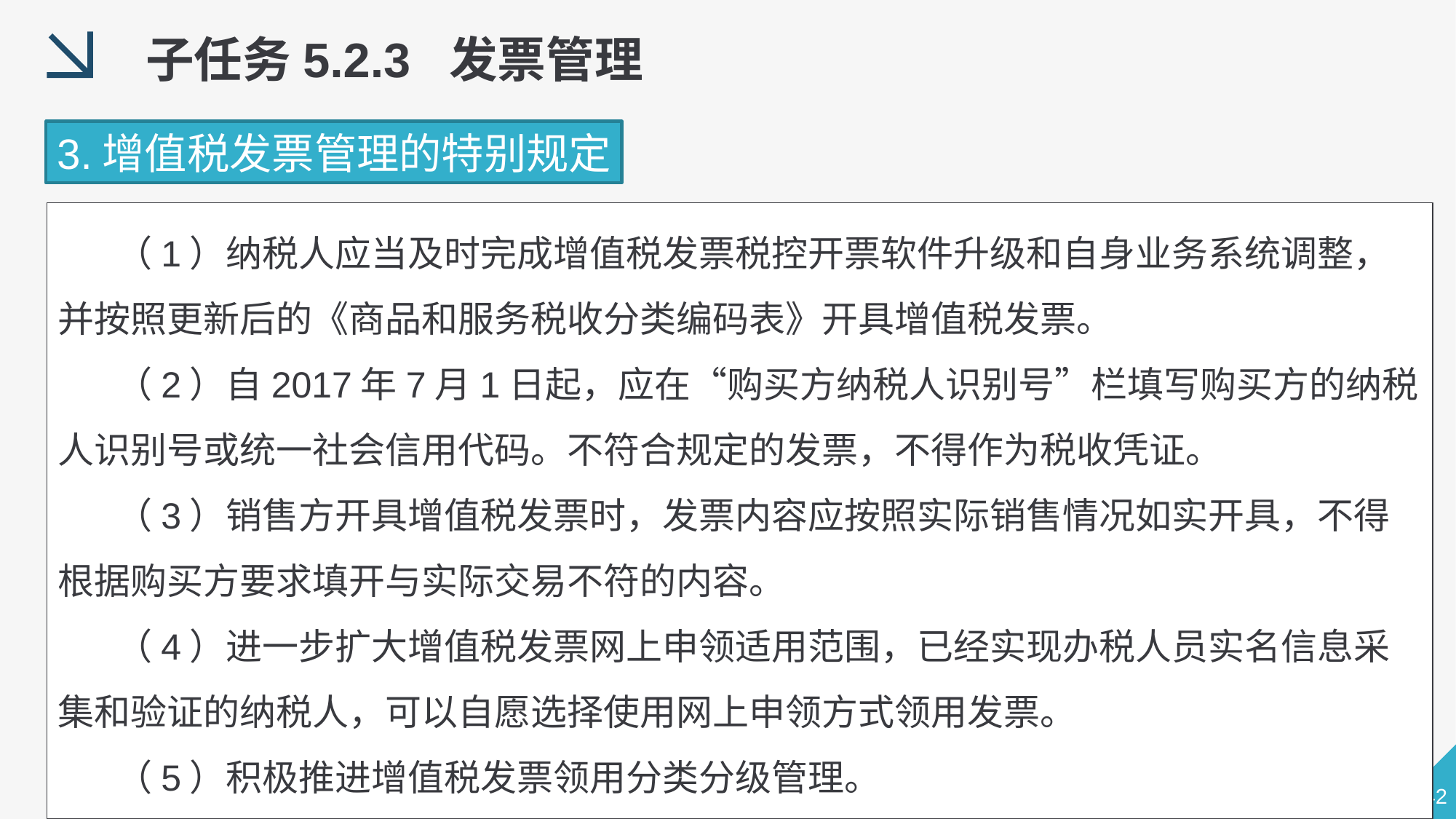

子任务5.2.3  发票管理

3.增值税发票管理的特别规定
      （1）纳税人应当及时完成增值税发票税控开票软件升级和自身业务系统调整，并按照更新后的《商品和服务税收分类编码表》开具增值税发票。
      （2）自2017年7月1日起，应在“购买方纳税人识别号”栏填写购买方的纳税人识别号或统一社会信用代码。不符合规定的发票，不得作为税收凭证。
      （3）销售方开具增值税发票时，发票内容应按照实际销售情况如实开具，不得根据购买方要求填开与实际交易不符的内容。
      （4）进一步扩大增值税发票网上申领适用范围，已经实现办税人员实名信息采集和验证的纳税人，可以自愿选择使用网上申领方式领用发票。
      （5）积极推进增值税发票领用分类分级管理。